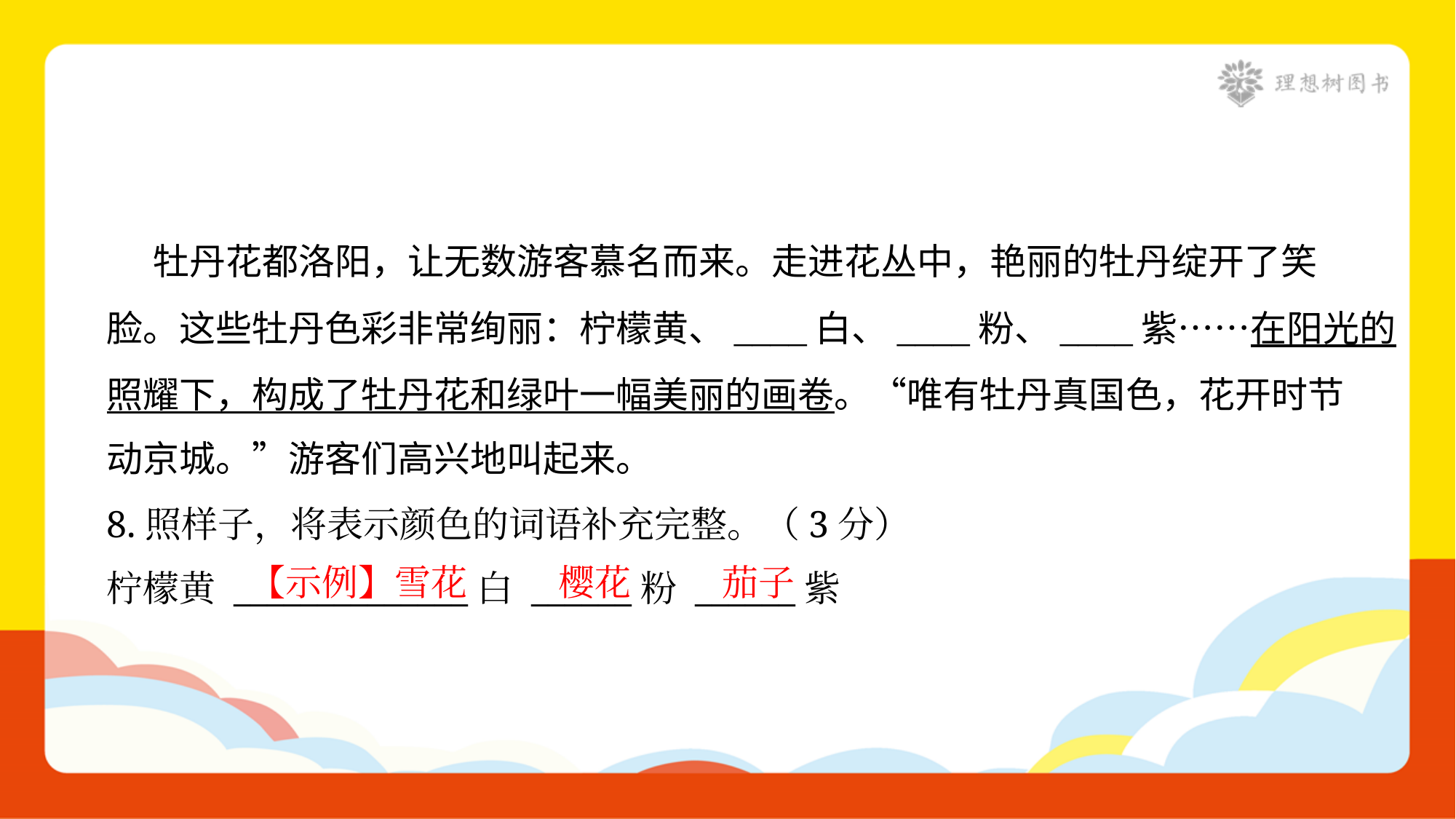

牡丹花都洛阳，让无数游客慕名而来。走进花丛中，艳丽的牡丹绽开了笑
脸。这些牡丹色彩非常绚丽：柠檬黄、____白、____粉、____紫……在阳光的
照耀下，构成了牡丹花和绿叶一幅美丽的画卷。“唯有牡丹真国色，花开时节
动京城。”游客们高兴地叫起来。
8.照样子，将表示颜色的词语补充完整。（3分）
柠檬黄 ______________白 ______粉 ______紫
【示例】雪花
樱花
茄子